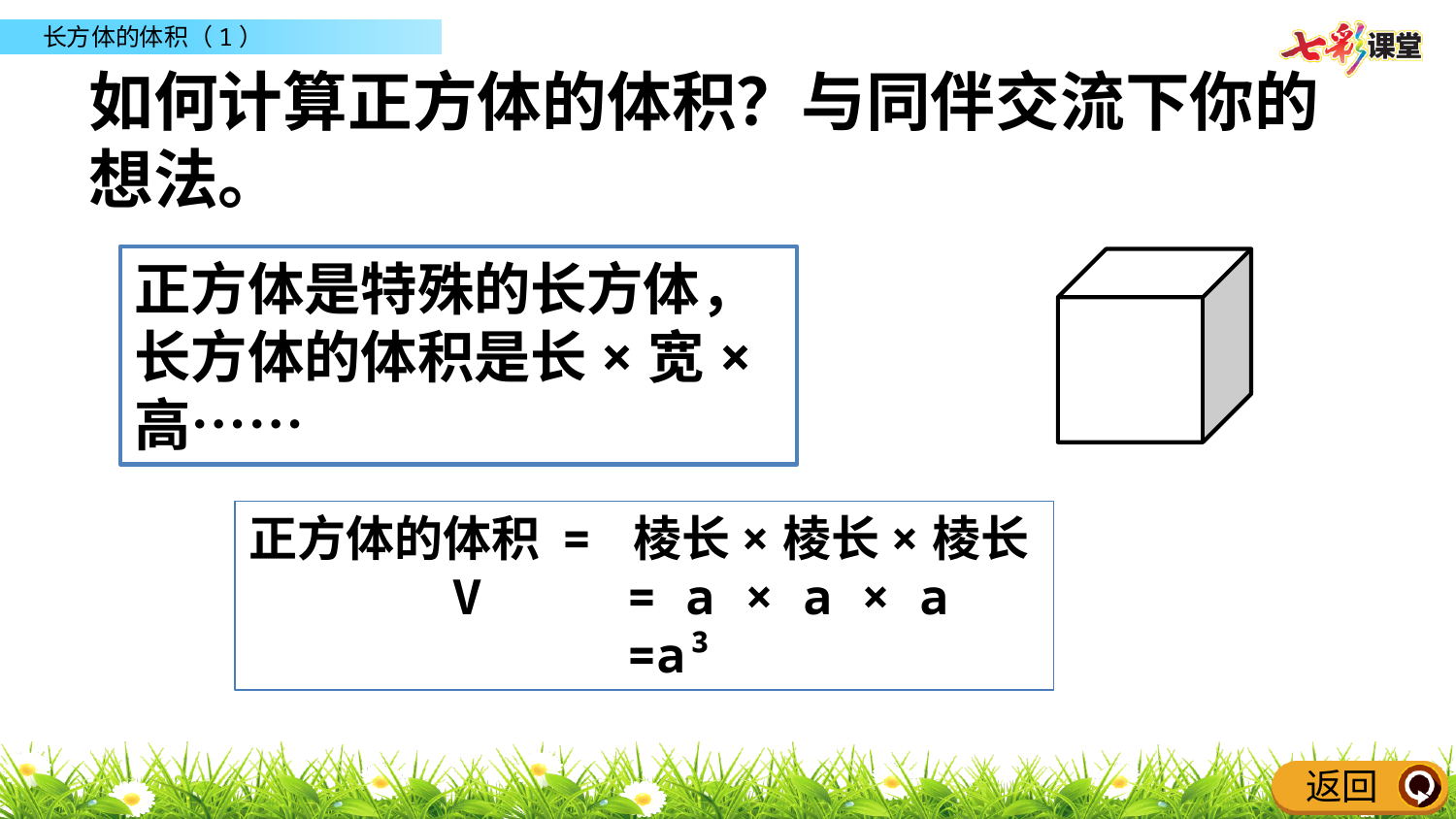

如何计算正方体的体积？与同伴交流下你的想法。
正方体是特殊的长方体，长方体的体积是长×宽×高……

正方体的体积 = 棱长×棱长×棱长
       V     = a × a × a
             =a³